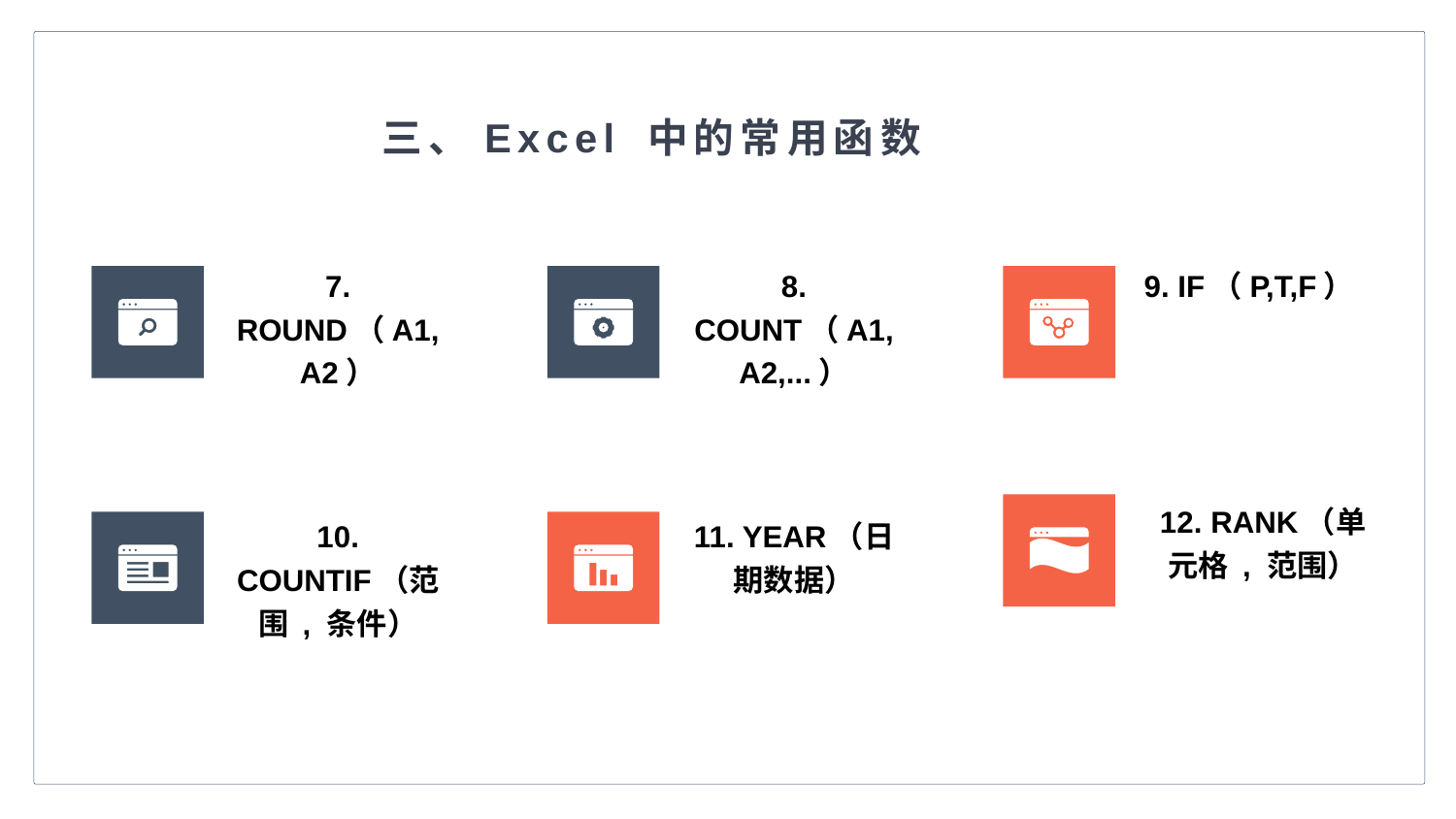

三、Excel 中的常用函数
7. ROUND（A1,A2）
8. COUNT（A1,A2,...）
9. IF（P,T,F）

12. RANK（单元格 , 范围）

10. COUNTIF（范围 , 条件）
11. YEAR（日期数据）